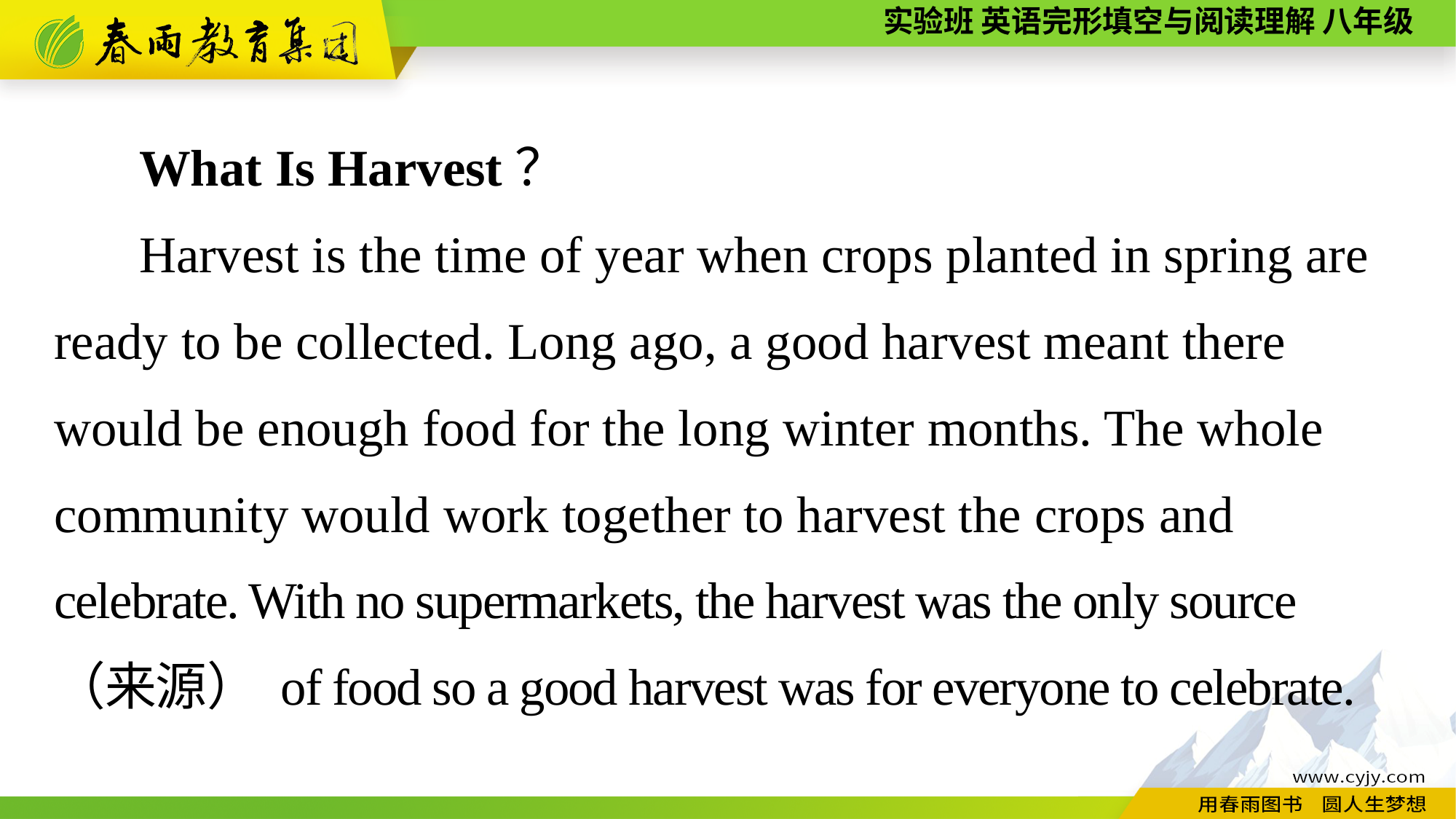

What Is Harvest？
Harvest is the time of year when crops planted in spring are ready to be collected. Long ago, a good harvest meant there would be enough food for the long winter months. The whole community would work together to harvest the crops and celebrate. With no supermarkets, the harvest was the only source
（来源） of food so a good harvest was for everyone to celebrate.